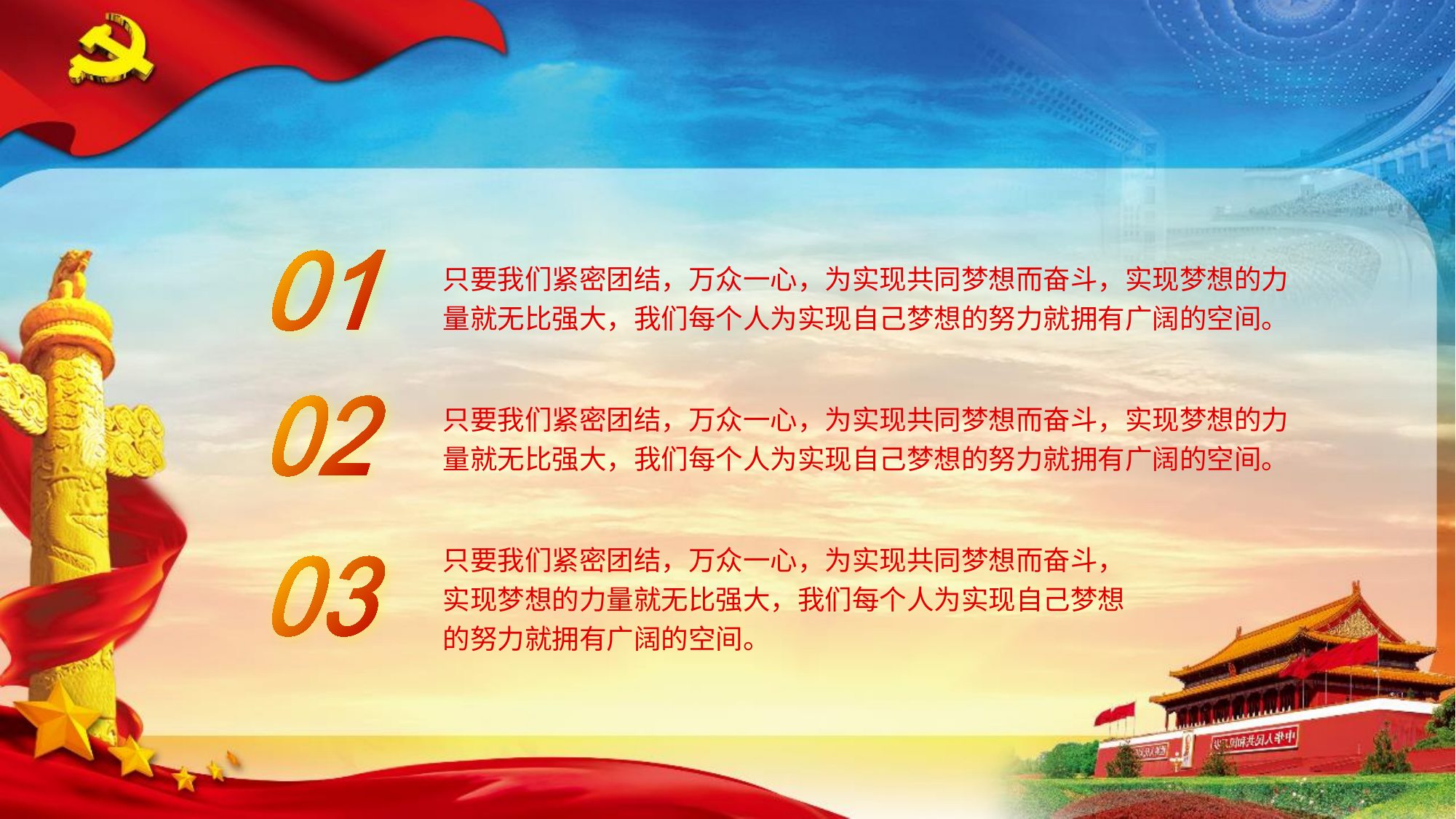

只要我们紧密团结，万众一心，为实现共同梦想而奋斗，实现梦想的力量就无比强大，我们每个人为实现自己梦想的努力就拥有广阔的空间。
只要我们紧密团结，万众一心，为实现共同梦想而奋斗，实现梦想的力量就无比强大，我们每个人为实现自己梦想的努力就拥有广阔的空间。

只要我们紧密团结，万众一心，为实现共同梦想而奋斗，实现梦想的力量就无比强大，我们每个人为实现自己梦想的努力就拥有广阔的空间。